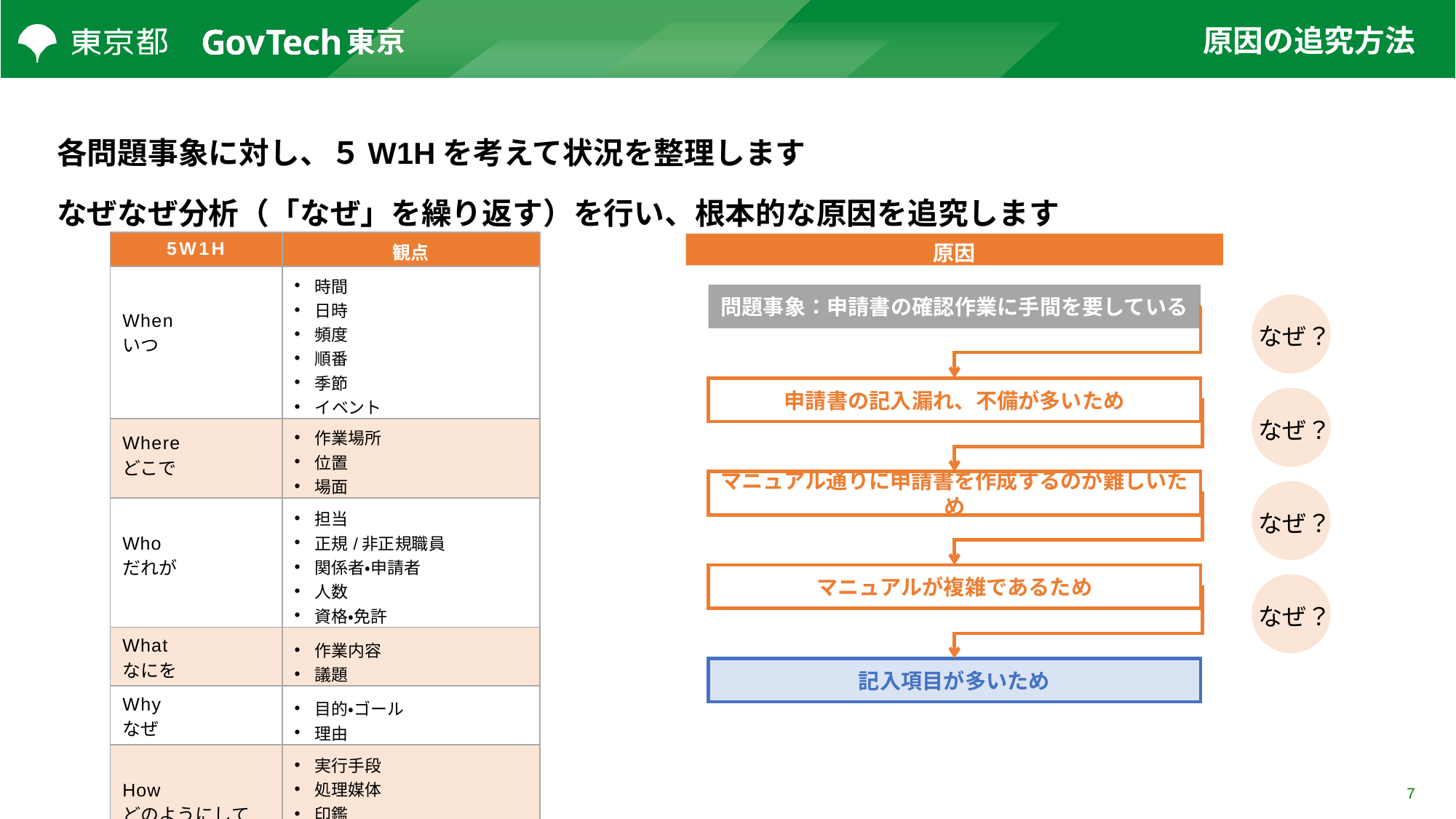

# 原因の追究方法
各問題事象に対し、５W1Hを考えて状況を整理します
なぜなぜ分析（「なぜ」を繰り返す）を行い、根本的な原因を追究します

| 5W1H | 観点 |
| --- | --- |
| When いつ | 時間 日時 頻度 順番 季節 イベント |
| Where どこで | 作業場所 位置 場面 |
| Who だれが | 担当 正規/非正規職員 関係者・申請者 人数 資格・免許 |
| What なにを | 作業内容 議題 |
| Why なぜ | 目的・ゴール 理由 |
| How どのようにして | 実行手段 処理媒体 印鑑 インプット/アウトプット 関連資料 |
原因
問題事象：申請書の確認作業に手間を要している

なぜ？
申請書の記入漏れ、不備が多いため

なぜ？
マニュアル通りに申請書を作成するのが難しいため

なぜ？
マニュアルが複雑であるため

なぜ？
記入項目が多いため
7